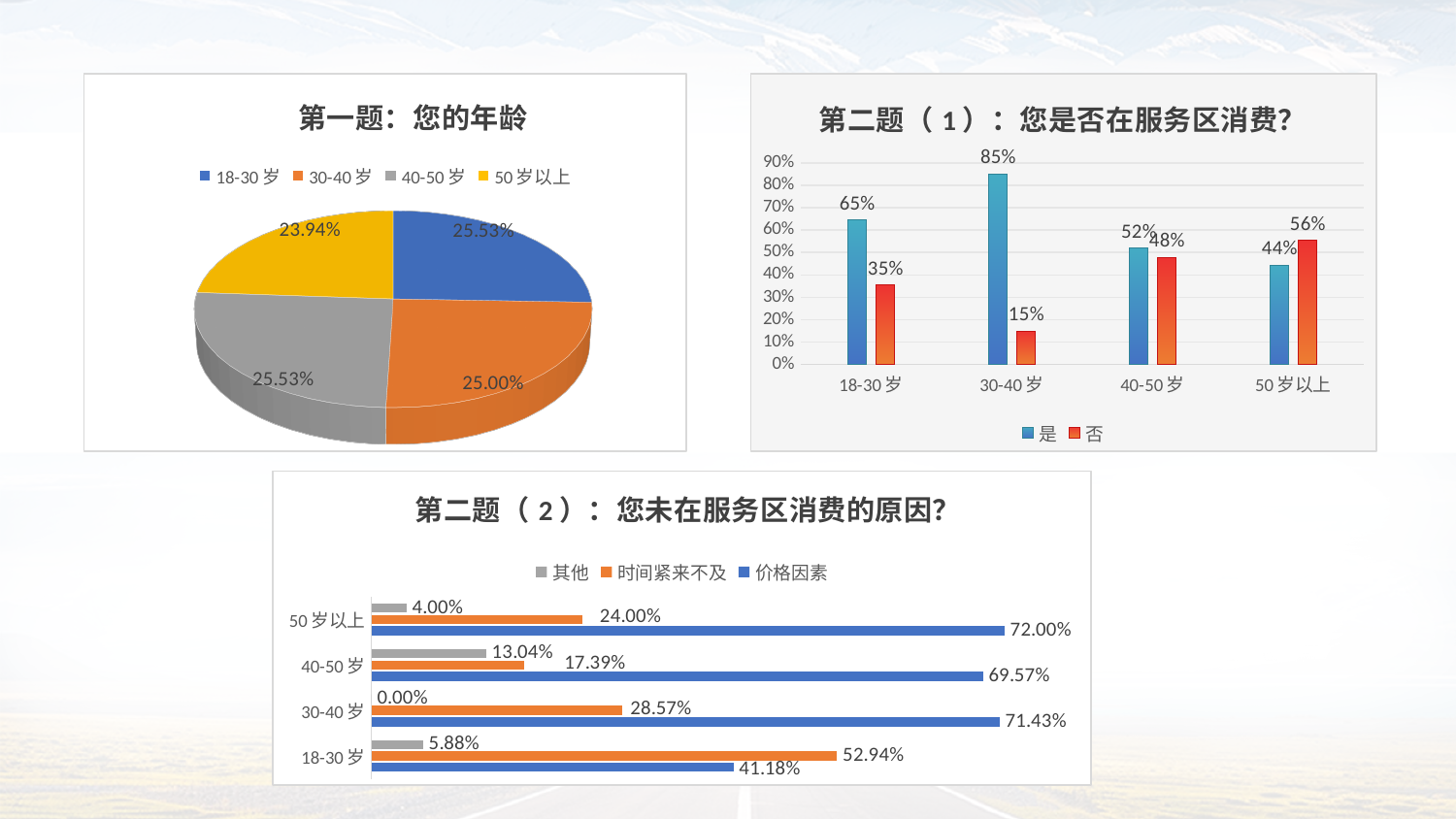

[unsupported chart]

### Chart: 第二题（1）：您是否在服务区消费？

| Category | 是 | 否 |
|---|---|---|
| 18-30岁 | 0.645833333333333 | 0.354166666666667 |
| 30-40岁 | 0.851063829787234 | 0.148936170212766 |
| 40-50岁 | 0.520833333333333 | 0.479166666666667 |
| 50岁以上 | 0.444444444444444 | 0.555555555555556 |

### Chart: 第二题（2）：您未在服务区消费的原因？

| Category | 价格因素 | 时间紧来不及 | 其他 |
|---|---|---|---|
| 18-30岁 | 0.411764705882353 | 0.529411764705882 | 0.0588235294117647 |
| 30-40岁 | 0.714285714285714 | 0.285714285714286 | 0.0 |
| 40-50岁 | 0.695652173913043 | 0.173913043478261 | 0.130434782608696 |
| 50岁以上 | 0.72 | 0.24 | 0.04 |